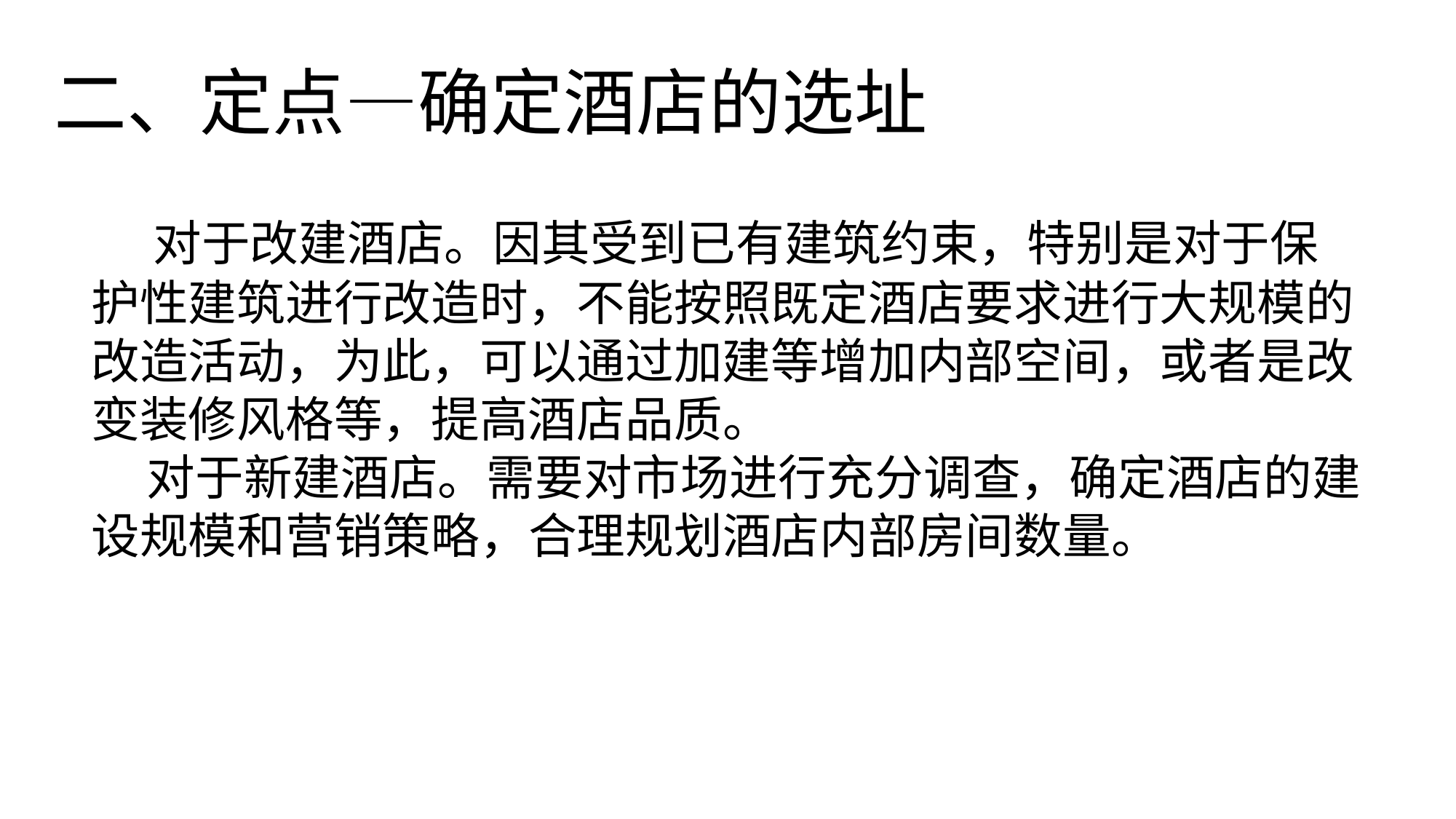

二、定点—确定酒店的选址
    对于改建酒店。因其受到已有建筑约束，特别是对于保护性建筑进行改造时，不能按照既定酒店要求进行大规模的改造活动，为此，可以通过加建等增加内部空间，或者是改变装修风格等，提高酒店品质。
    对于新建酒店。需要对市场进行充分调查，确定酒店的建设规模和营销策略，合理规划酒店内部房间数量。